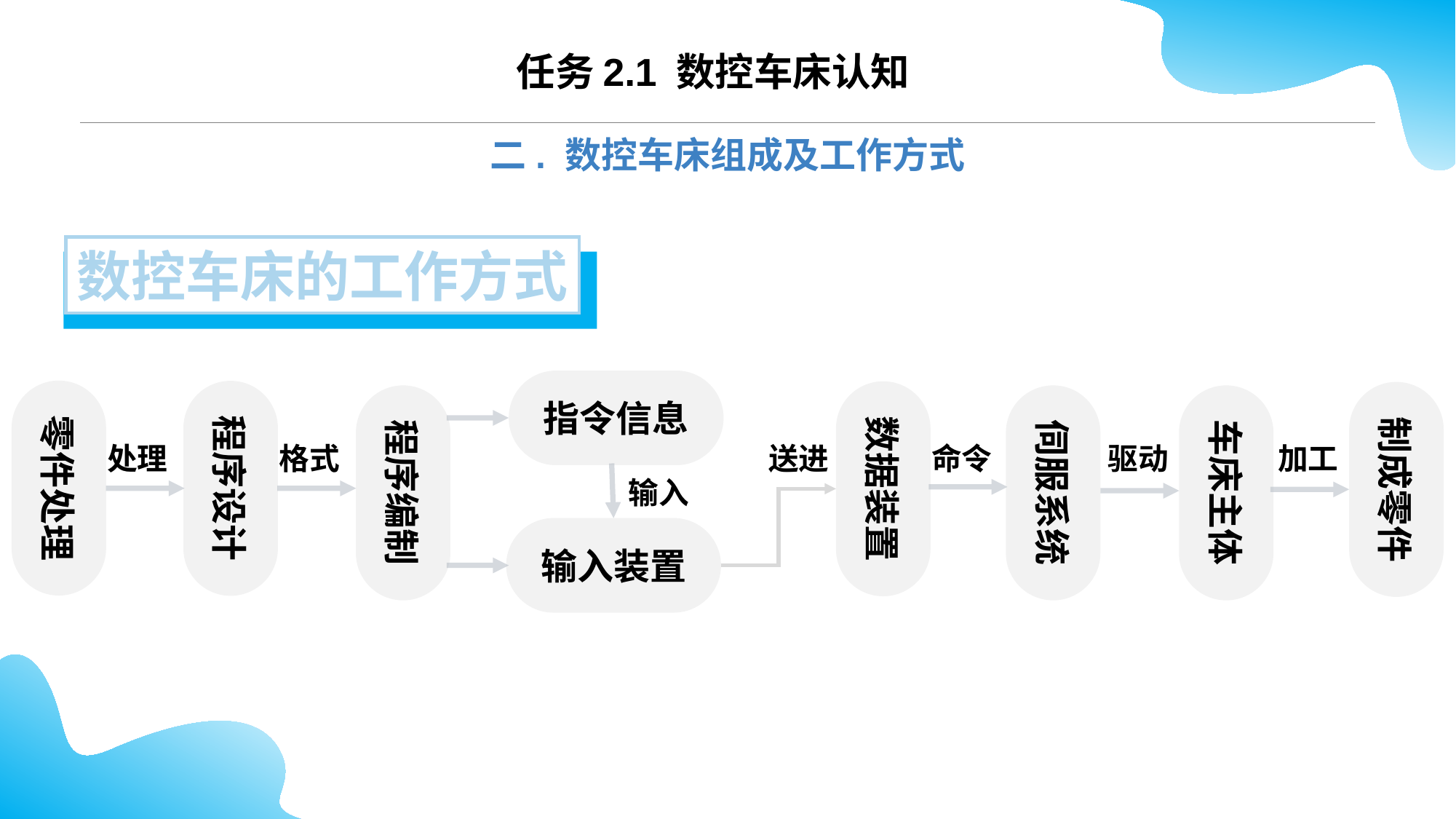

CONTENTS
任务2.1 数控车床认知
二. 数控车床组成及工作方式
数控车床的工作方式

指令信息
零件处理
程序设计
数据装置
制成零件
程序编制
伺服系统
车床主体
处理
格式
送进
命令
驱动
加工
输入
输入装置